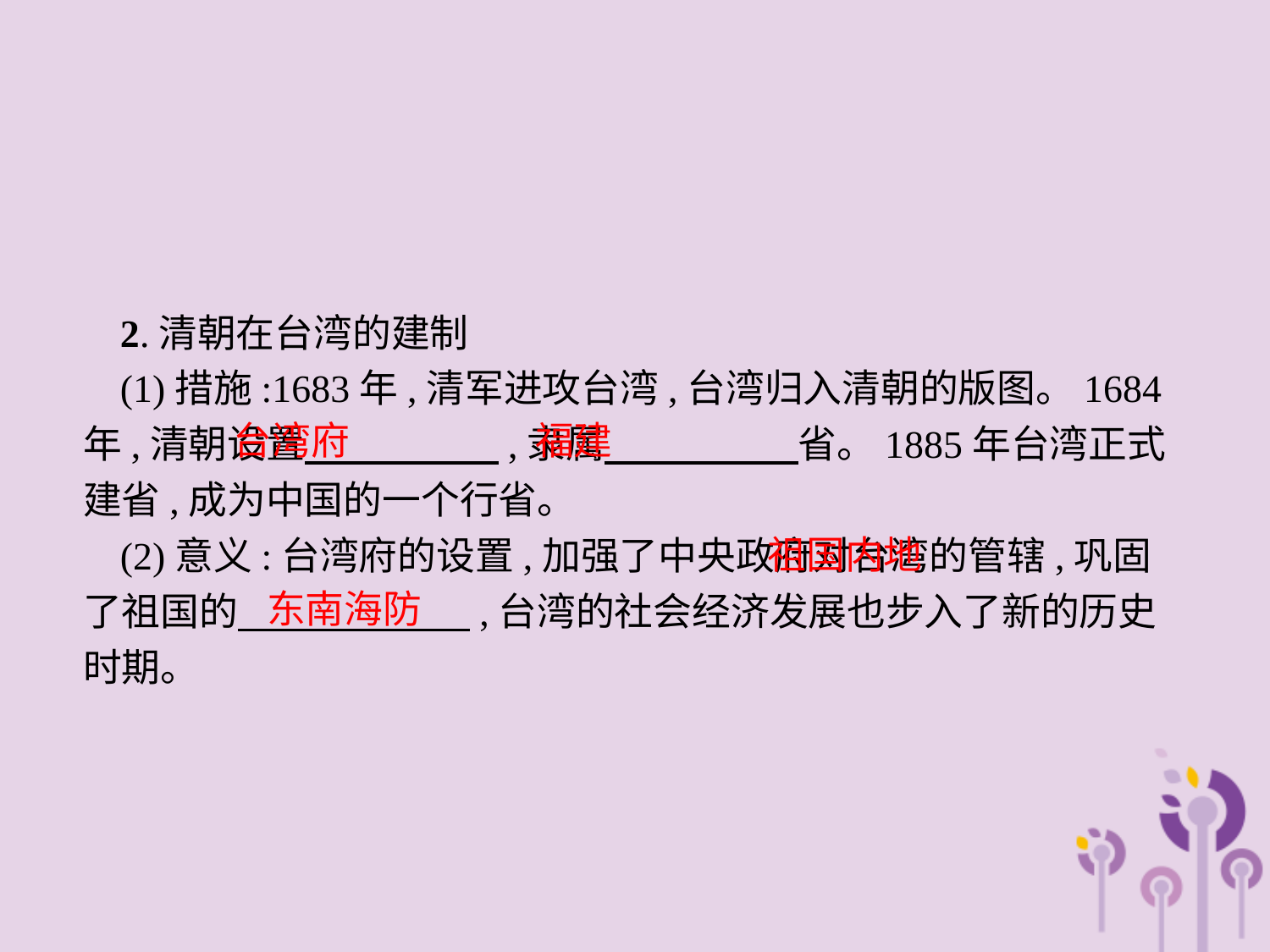

2.清朝在台湾的建制
(1)措施:1683年,清军进攻台湾,台湾归入清朝的版图。1684年,清朝设置　　　　　,隶属　　　　　省。1885年台湾正式建省,成为中国的一个行省。
(2)意义:台湾府的设置,加强了中央政府对台湾的管辖,巩固了祖国的　　　　　　,台湾的社会经济发展也步入了新的历史时期。
台湾府
福建
祖国内地
东南海防